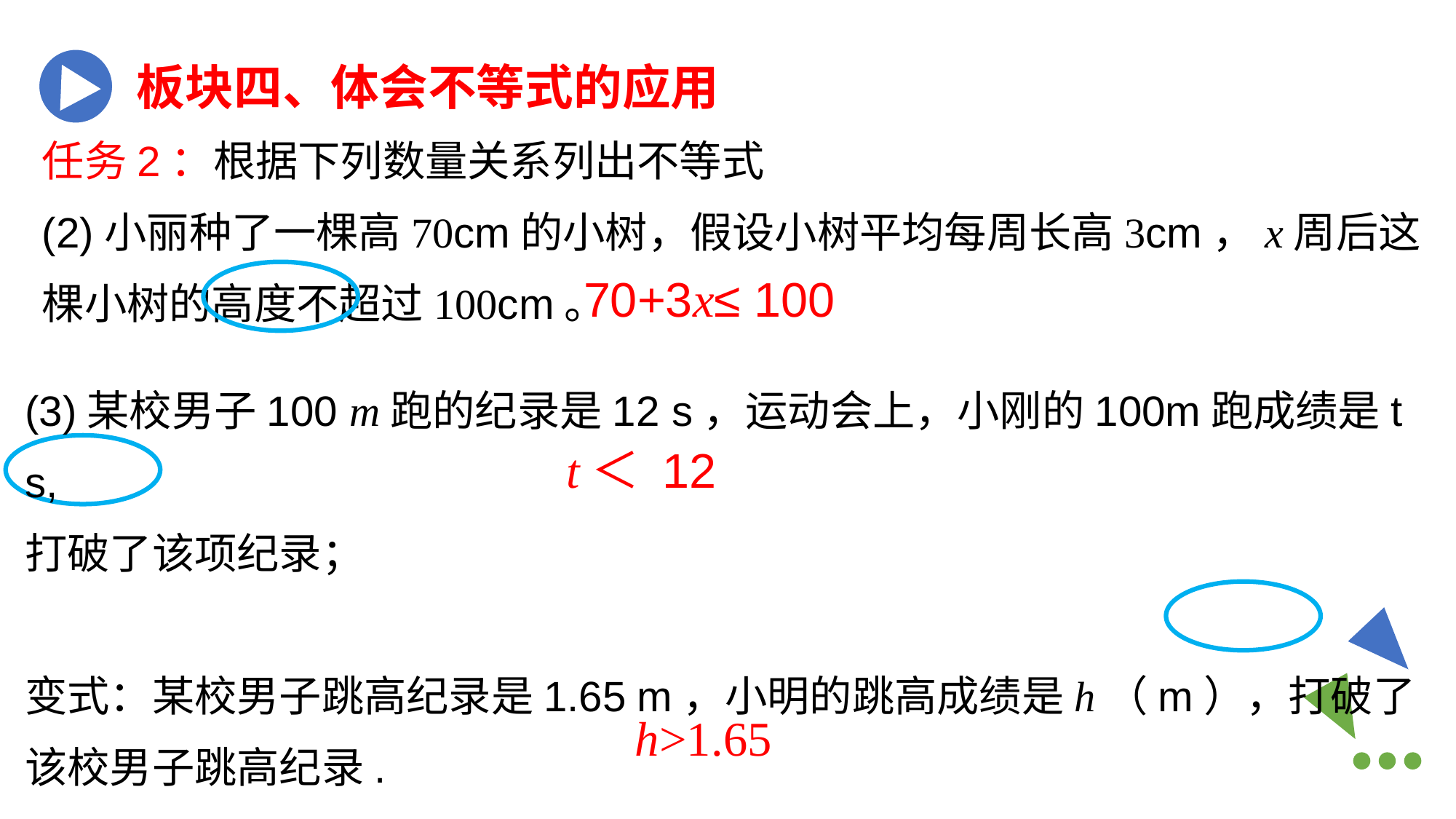

板块四、体会不等式的应用
任务2：根据下列数量关系列出不等式
(2)小丽种了一棵高70cm的小树，假设小树平均每周长高3cm，x周后这棵小树的高度不超过100cm。

70+3x≤ 100
(3)某校男子100 m跑的纪录是12 s，运动会上，小刚的100m跑成绩是t s,
打破了该项纪录；

变式：某校男子跳高纪录是1.65 m，小明的跳高成绩是h（m），打破了该校男子跳高纪录.
t＜ 12

222.5°

h>1.65